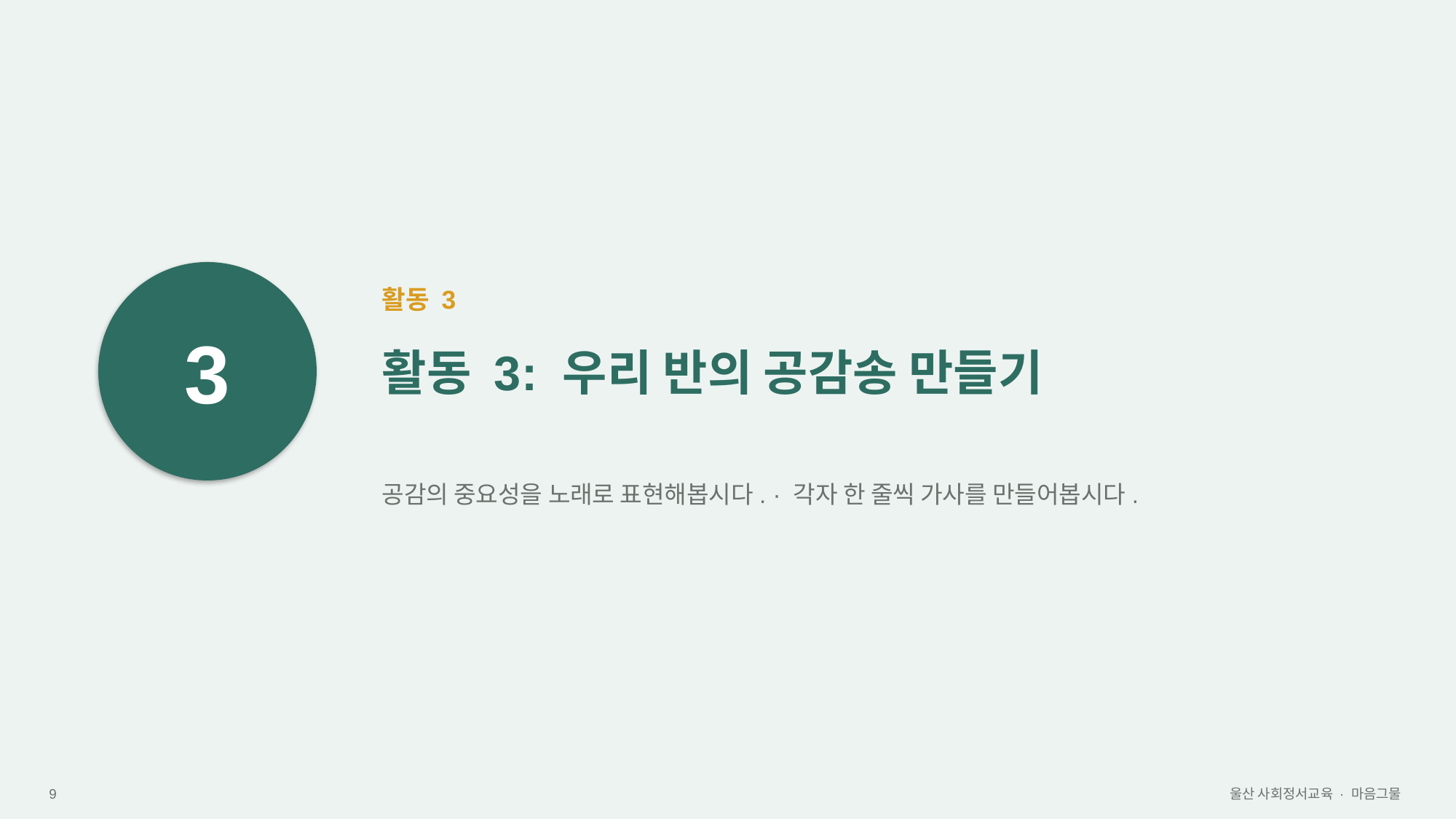

3
활동 3
활동 3: 우리 반의 공감송 만들기
공감의 중요성을 노래로 표현해봅시다. · 각자 한 줄씩 가사를 만들어봅시다.
9
울산 사회정서교육 · 마음그물